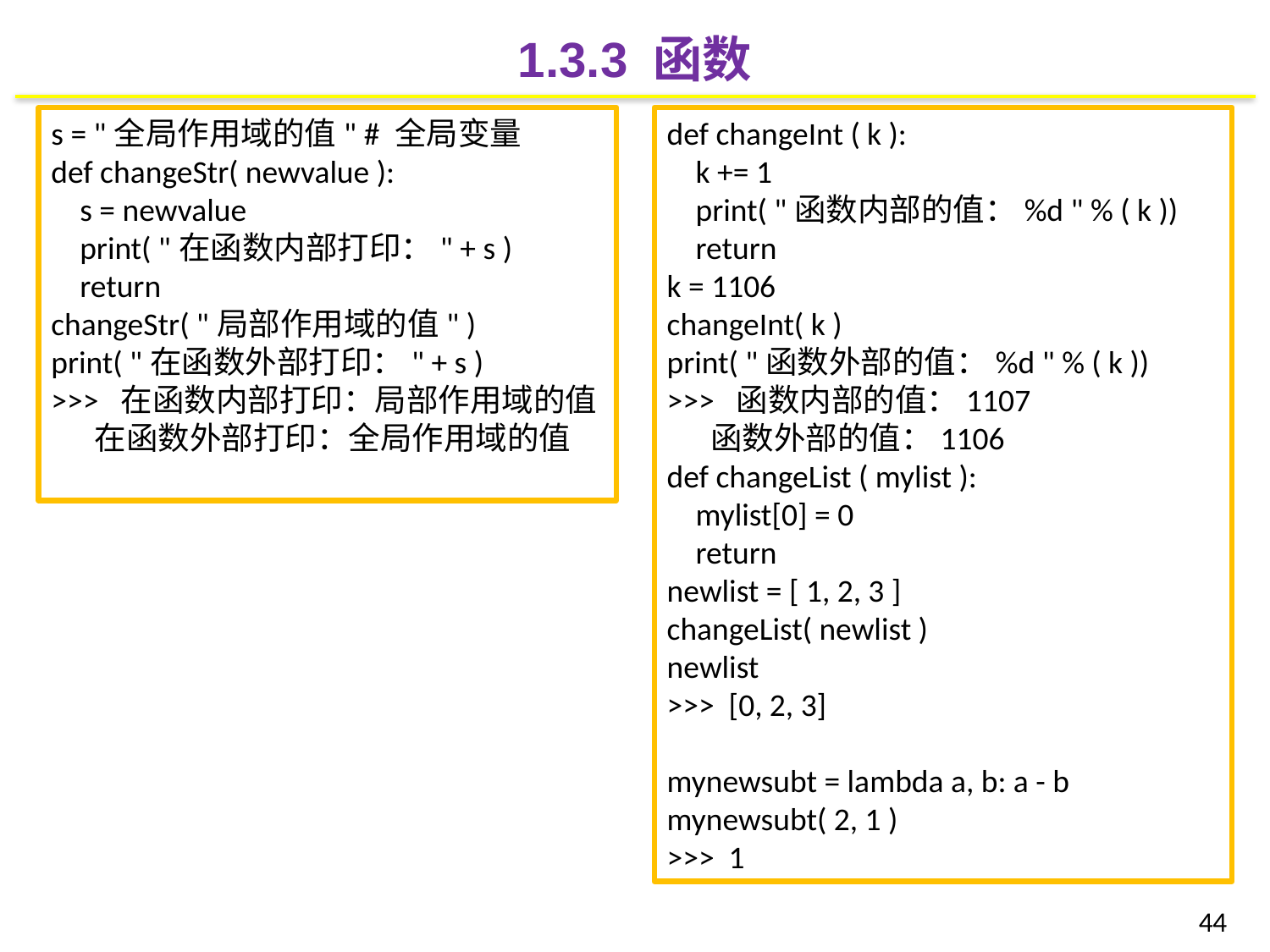

1.3.3 函数

s = "全局作用域的值" # 全局变量
def changeStr( newvalue ):
    s = newvalue
    print( "在函数内部打印：" + s )
    return
changeStr( "局部作用域的值" )
print( "在函数外部打印：" + s )
>>>  在函数内部打印：局部作用域的值
     在函数外部打印：全局作用域的值

def changeInt ( k ):
    k += 1
    print( "函数内部的值：%d " % ( k ))
    return
k = 1106
changeInt( k )
print( "函数外部的值：%d " % ( k ))
>>>  函数内部的值：1107
     函数外部的值：1106
def changeList ( mylist ):
    mylist[0] = 0
    return
newlist = [ 1, 2, 3 ]
changeList( newlist )
newlist
>>>  [0, 2, 3]

mynewsubt = lambda a, b: a - b
mynewsubt( 2, 1 )
>>>  1
44